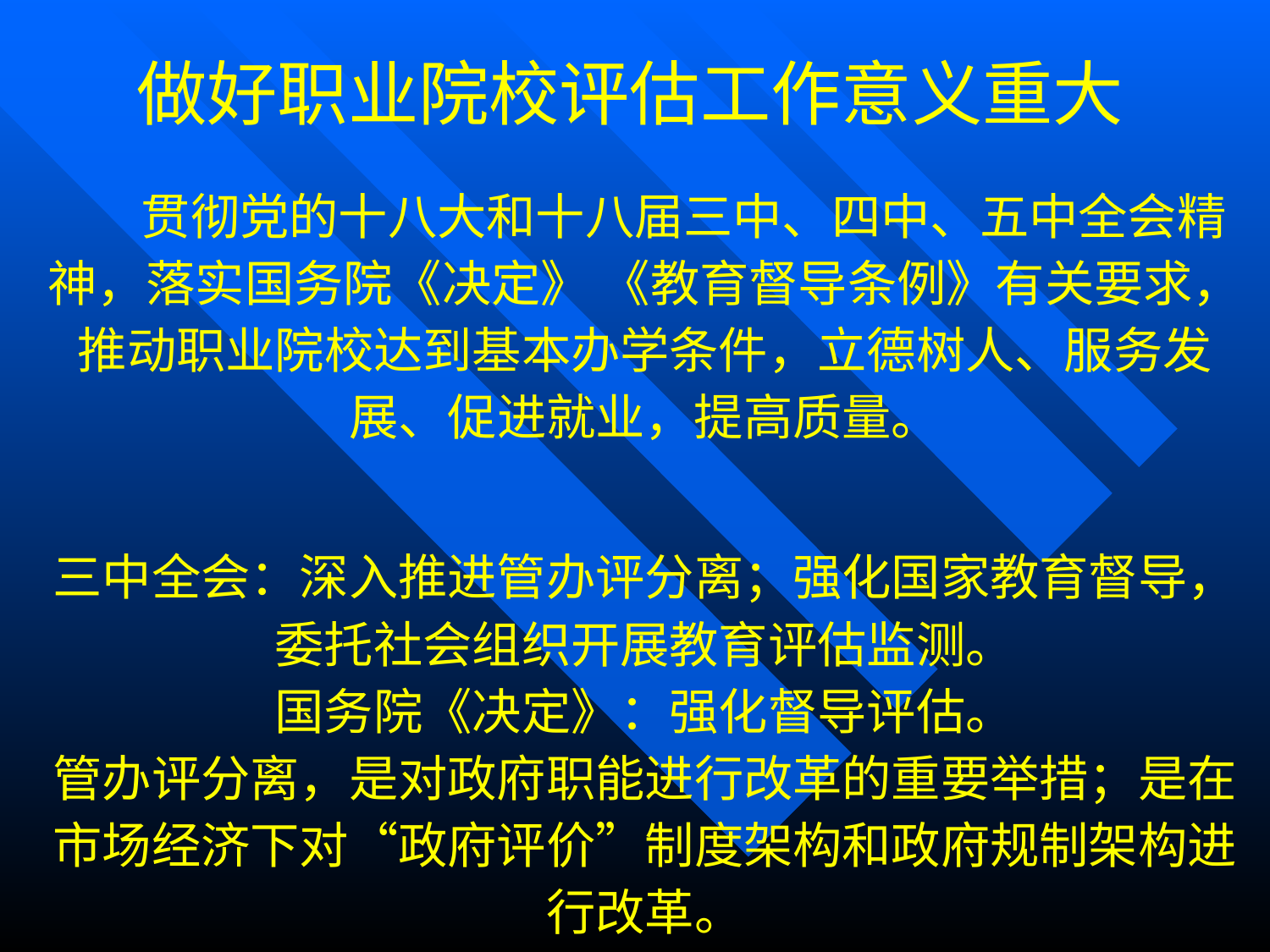

做好职业院校评估工作意义重大
      贯彻党的十八大和十八届三中、四中、五中全会精神，落实国务院《决定》 《教育督导条例》有关要求，推动职业院校达到基本办学条件，立德树人、服务发展、促进就业，提高质量。

三中全会：深入推进管办评分离；强化国家教育督导，委托社会组织开展教育评估监测。
国务院《决定》：强化督导评估。
管办评分离，是对政府职能进行改革的重要举措；是在市场经济下对“政府评价”制度架构和政府规制架构进行改革。